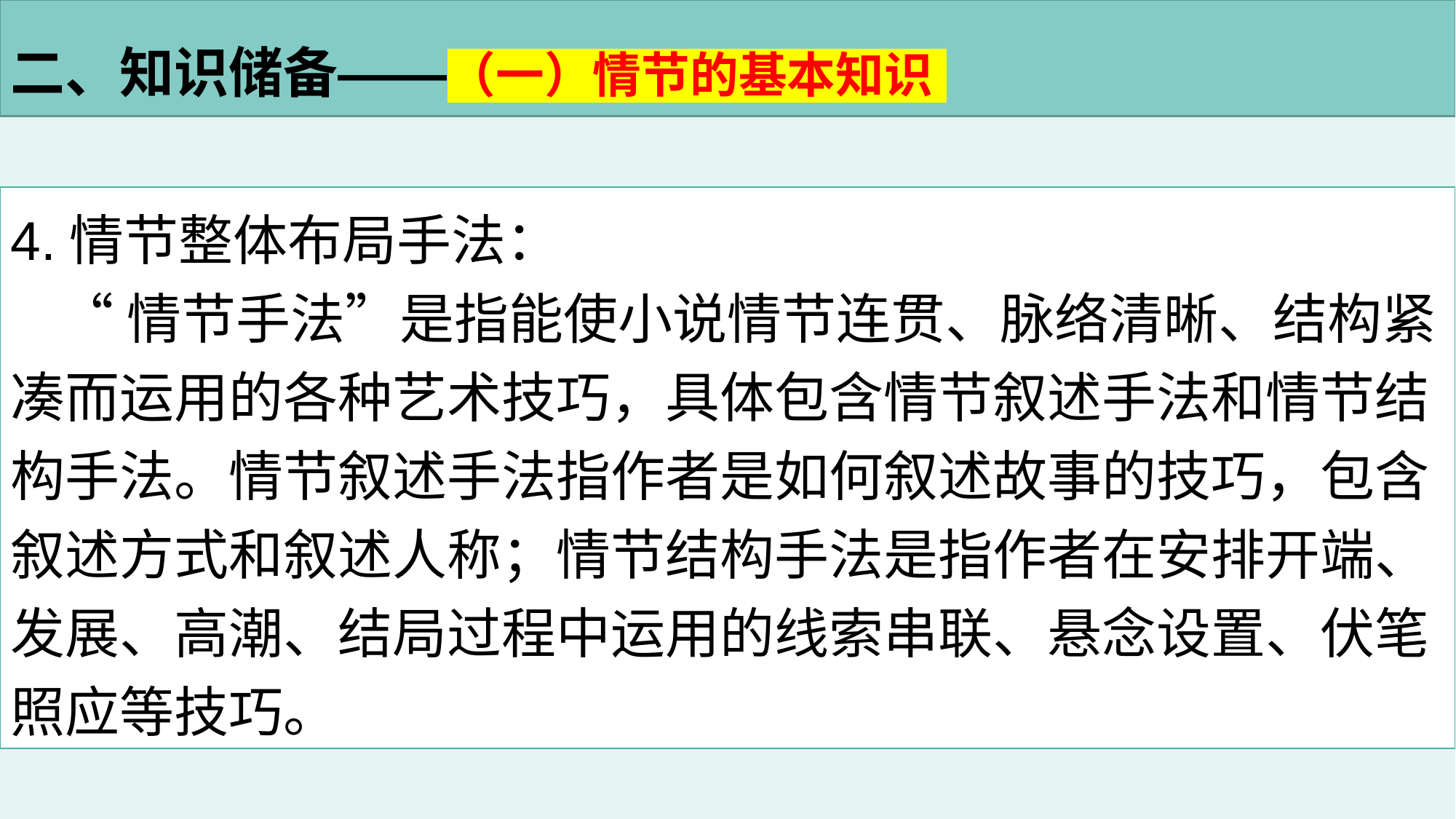

二、知识储备——（一）情节的基本知识

4.情节整体布局手法：
    “情节手法”是指能使小说情节连贯、脉络清晰、结构紧凑而运用的各种艺术技巧，具体包含情节叙述手法和情节结构手法。情节叙述手法指作者是如何叙述故事的技巧，包含叙述方式和叙述人称；情节结构手法是指作者在安排开端、发展、高潮、结局过程中运用的线索串联、悬念设置、伏笔照应等技巧。